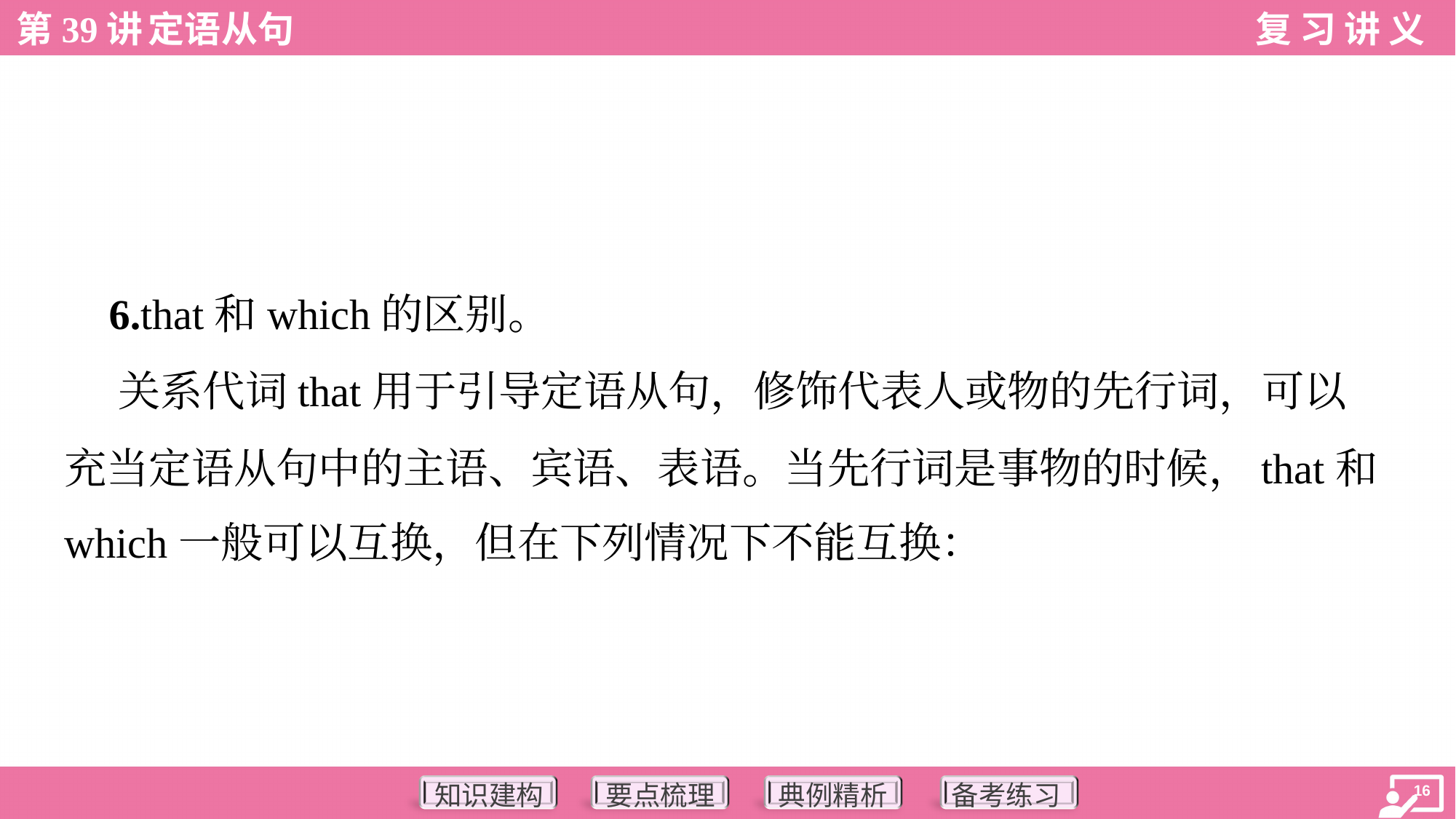

6.that和which的区别。
    关系代词that用于引导定语从句，修饰代表人或物的先行词，可以
充当定语从句中的主语、宾语、表语。当先行词是事物的时候，that和
which一般可以互换，但在下列情况下不能互换：